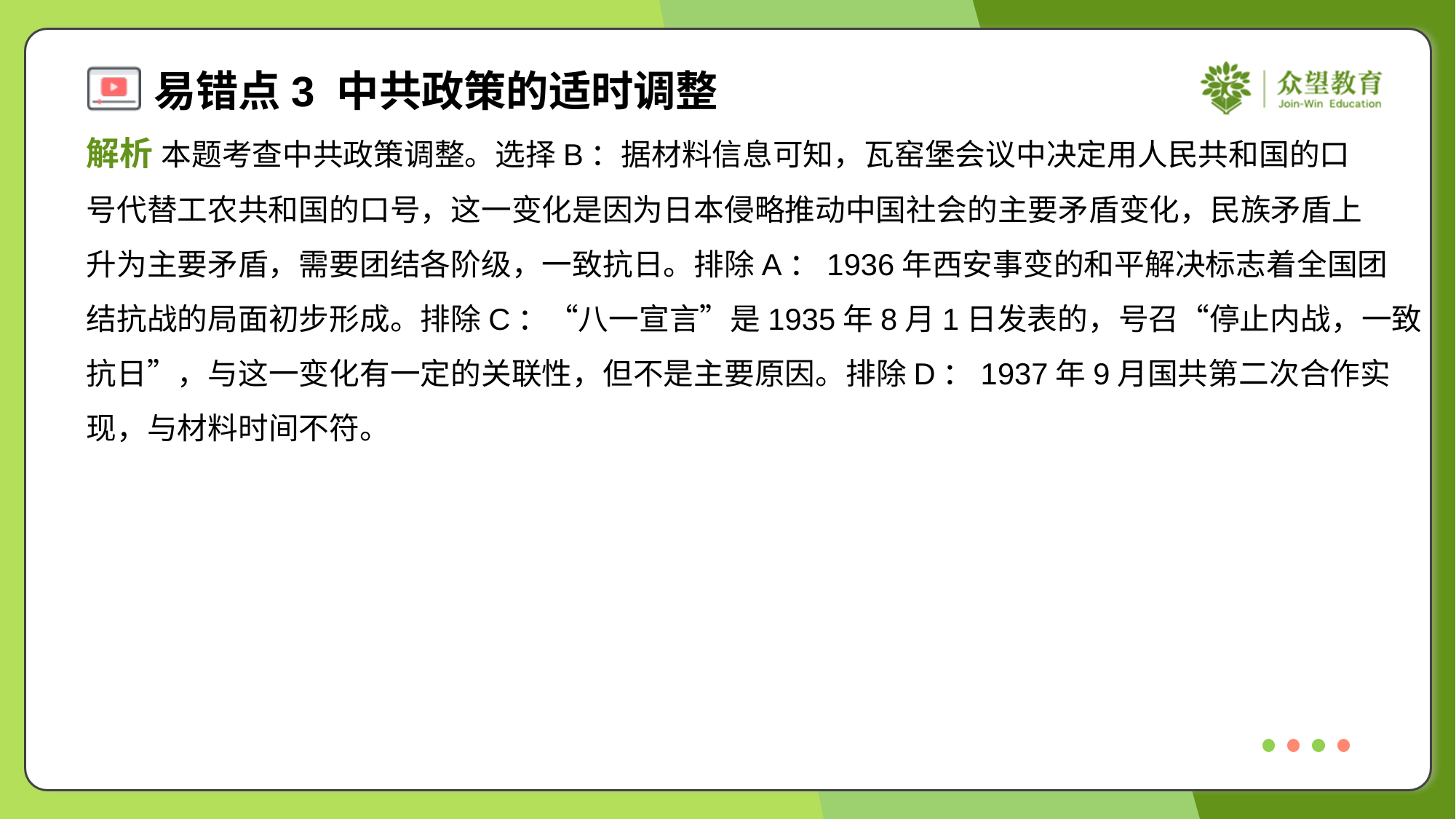

解析 本题考查中共政策调整。选择B：据材料信息可知，瓦窑堡会议中决定用人民共和国的口
号代替工农共和国的口号，这一变化是因为日本侵略推动中国社会的主要矛盾变化，民族矛盾上
升为主要矛盾，需要团结各阶级，一致抗日。排除A：1936年西安事变的和平解决标志着全国团
结抗战的局面初步形成。排除C：“八一宣言”是1935年8月1日发表的，号召“停止内战，一致
抗日”，与这一变化有一定的关联性，但不是主要原因。排除D：1937年9月国共第二次合作实
现，与材料时间不符。